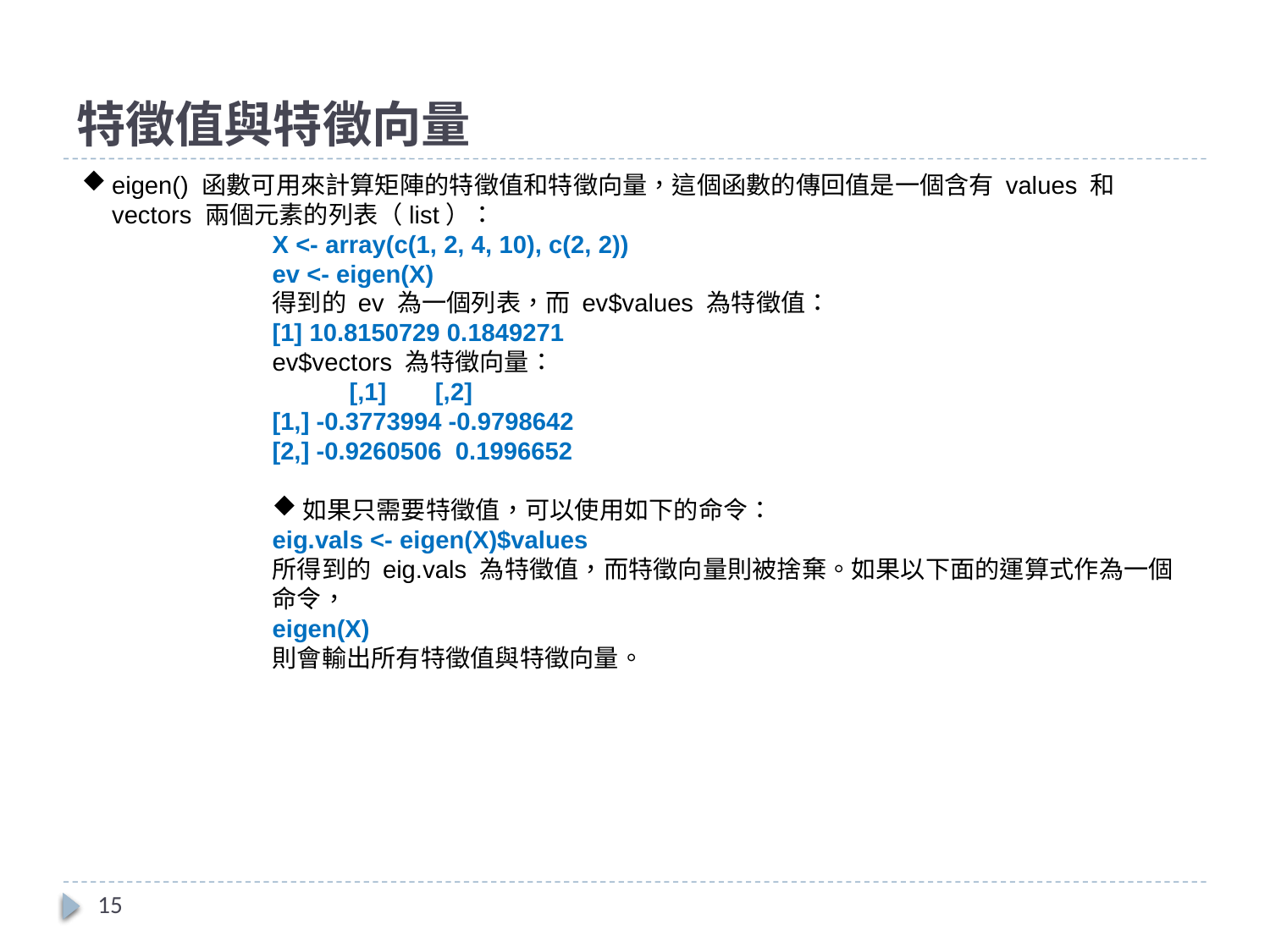

# 特徵值與特徵向量
eigen() 函數可用來計算矩陣的特徵值和特徵向量，這個函數的傳回值是一個含有 values 和 vectors 兩個元素的列表（list）：
X <- array(c(1, 2, 4, 10), c(2, 2))
ev <- eigen(X)
得到的 ev 為一個列表，而 ev$values 為特徵值：
[1] 10.8150729 0.1849271
ev$vectors 為特徵向量：
           [,1]       [,2]
[1,] -0.3773994 -0.9798642
[2,] -0.9260506  0.1996652

如果只需要特徵值，可以使用如下的命令：
eig.vals <- eigen(X)$values
所得到的 eig.vals 為特徵值，而特徵向量則被捨棄。如果以下面的運算式作為一個命令，
eigen(X)
則會輸出所有特徵值與特徵向量。
15